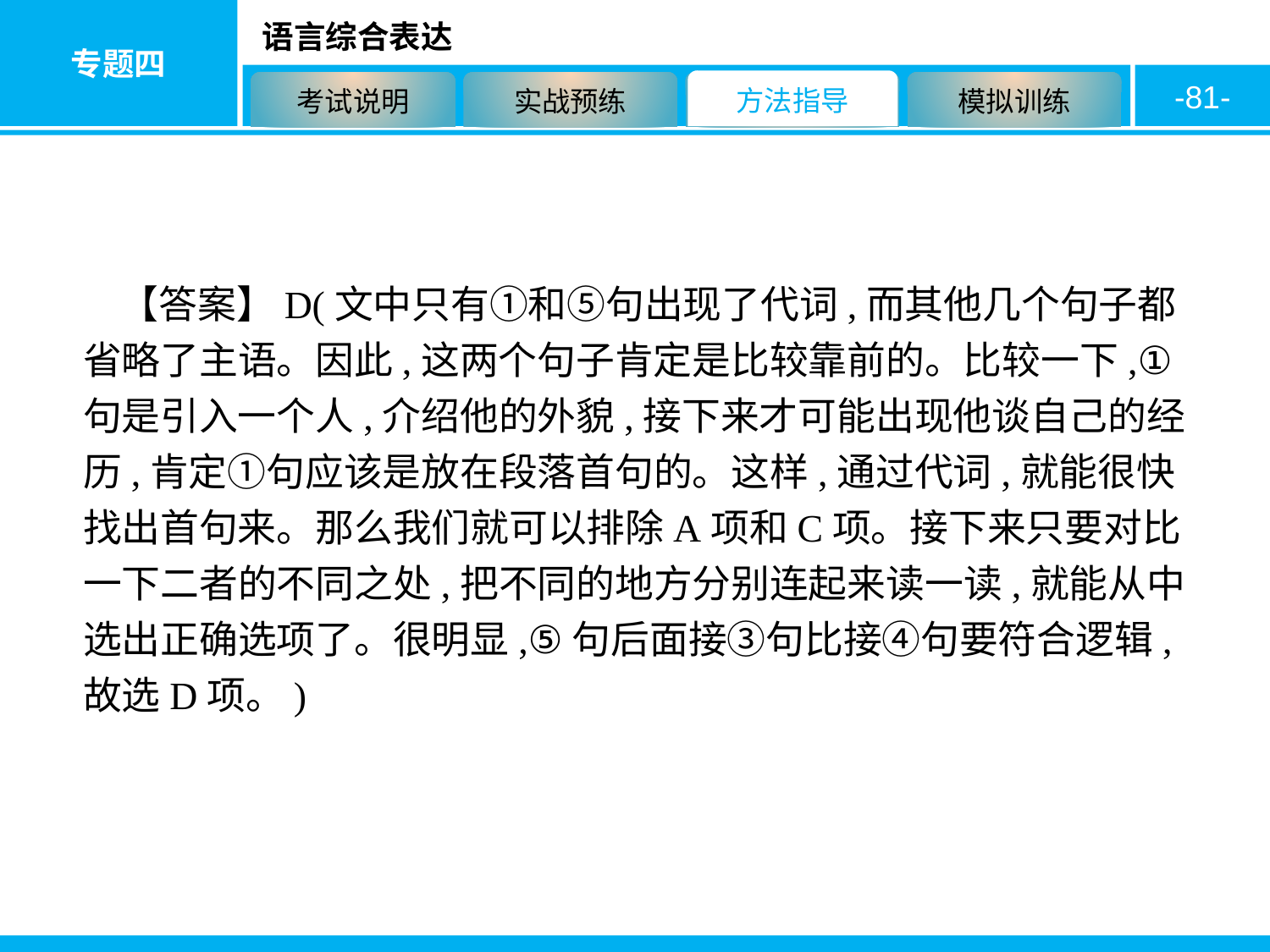

-81-
【答案】D(文中只有①和⑤句出现了代词,而其他几个句子都省略了主语。因此,这两个句子肯定是比较靠前的。比较一下,①句是引入一个人,介绍他的外貌,接下来才可能出现他谈自己的经历,肯定①句应该是放在段落首句的。这样,通过代词,就能很快找出首句来。那么我们就可以排除A项和C项。接下来只要对比一下二者的不同之处,把不同的地方分别连起来读一读,就能从中选出正确选项了。很明显,⑤句后面接③句比接④句要符合逻辑,故选D项。)